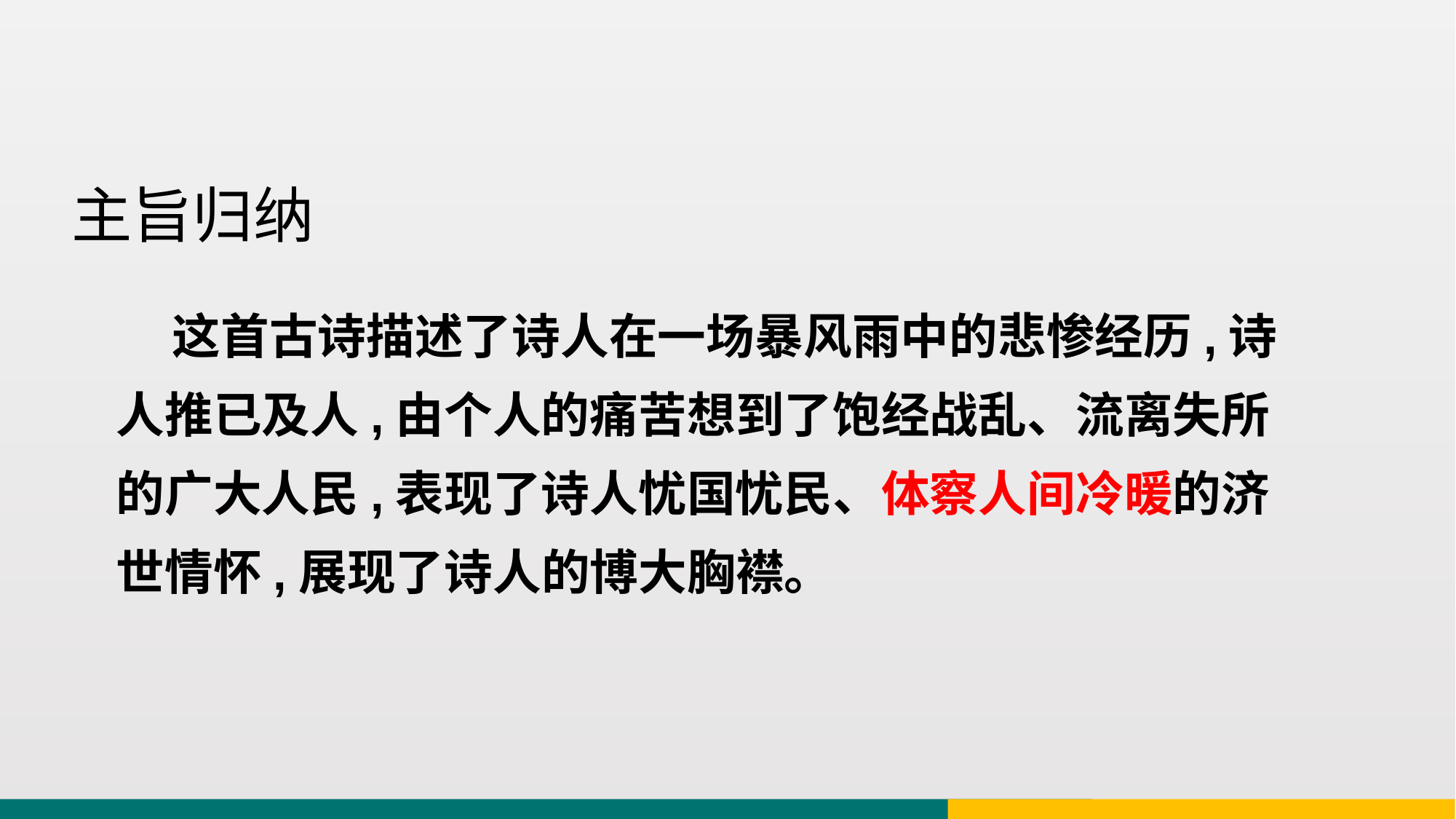

主旨归纳
    这首古诗描述了诗人在一场暴风雨中的悲惨经历,诗人推已及人,由个人的痛苦想到了饱经战乱、流离失所的广大人民,表现了诗人忧国忧民、体察人间冷暖的济世情怀,展现了诗人的博大胸襟。